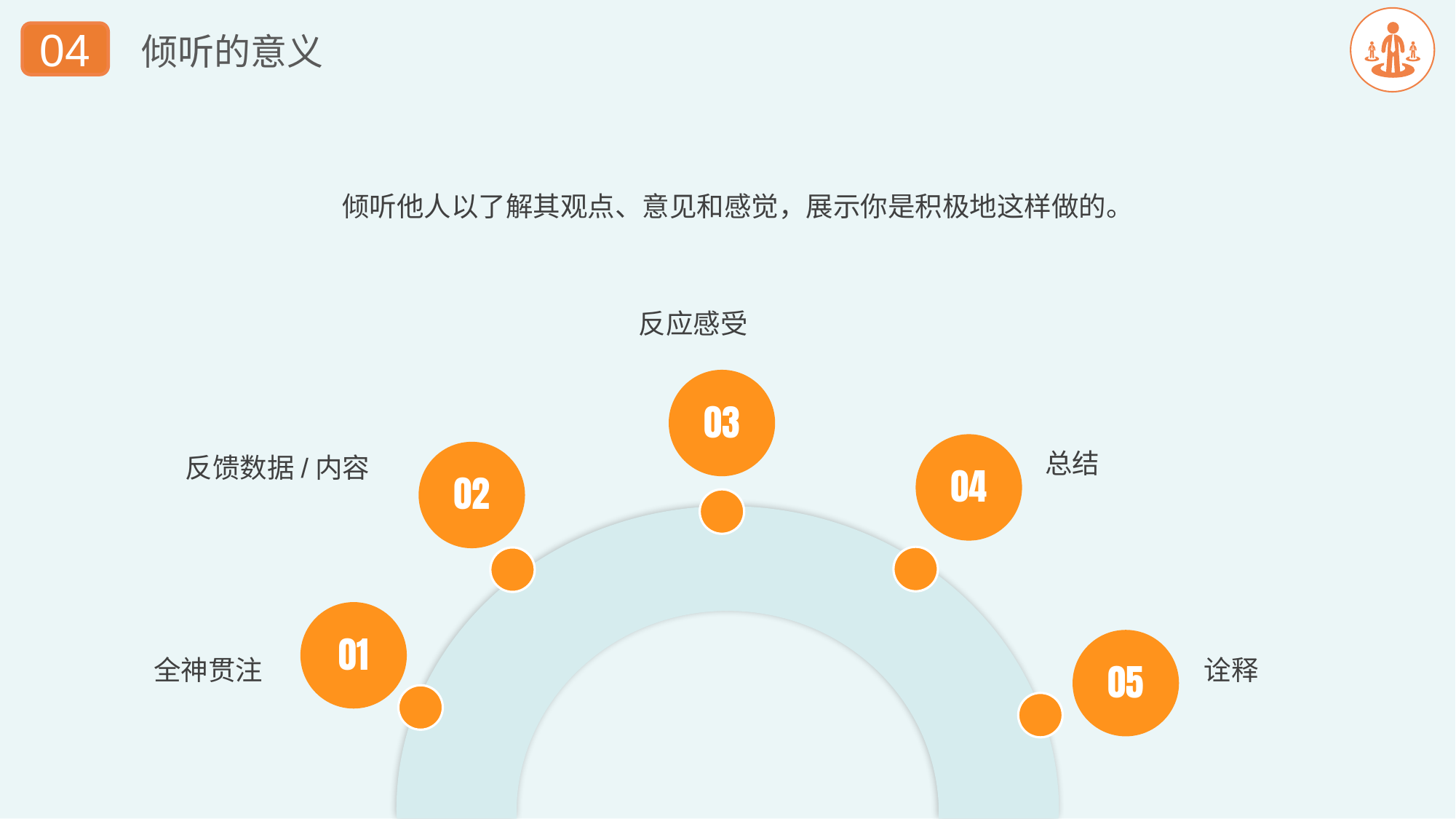

04

倾听的意义
倾听他人以了解其观点、意见和感觉，展示你是积极地这样做的。
反应感受
03

04

总结
02

反馈数据/内容

01

05

全神贯注
诠释